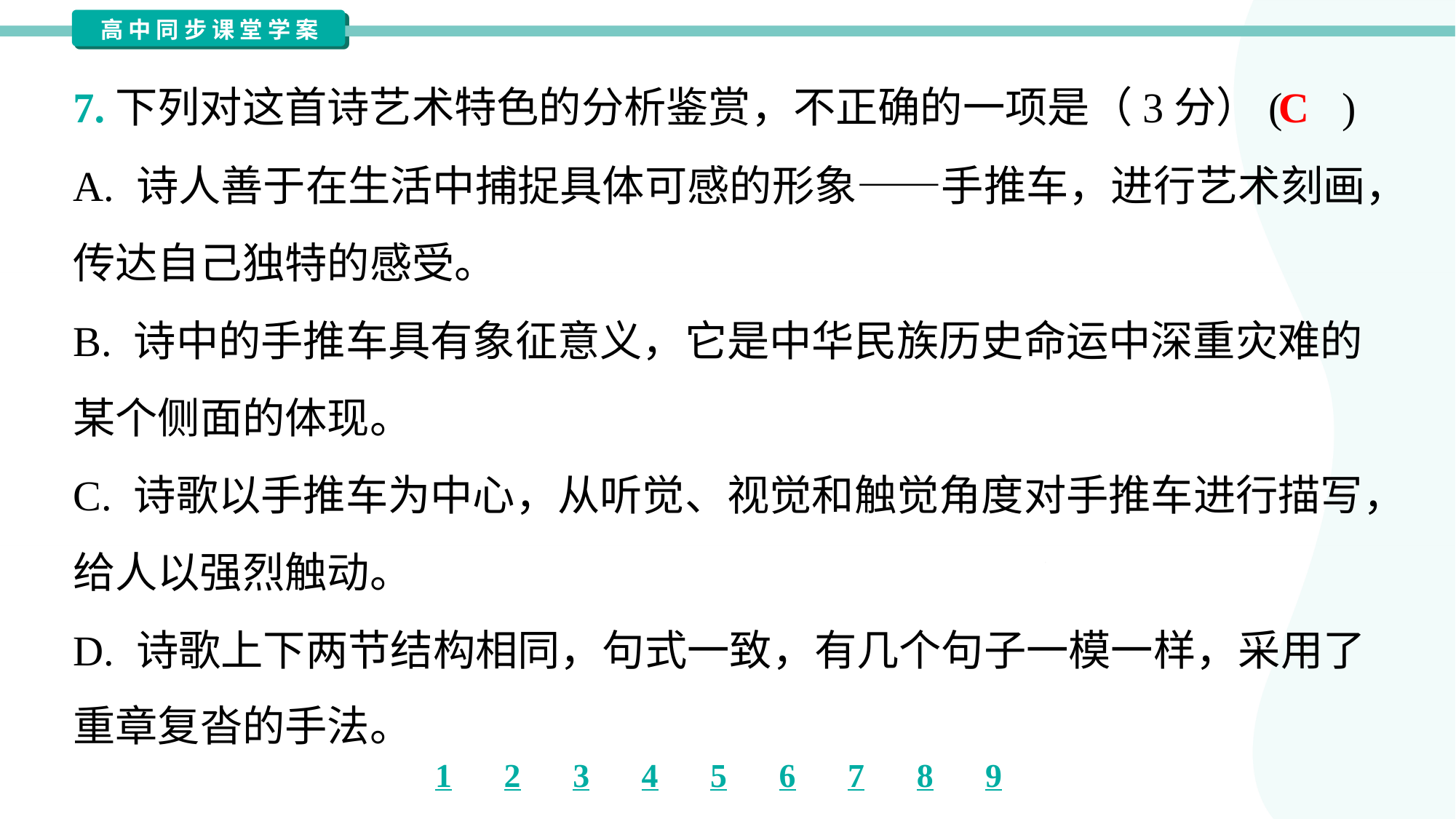

C
7.下列对这首诗艺术特色的分析鉴赏，不正确的一项是（3分）(     )
A. 诗人善于在生活中捕捉具体可感的形象——手推车，进行艺术刻画，
传达自己独特的感受。
B. 诗中的手推车具有象征意义，它是中华民族历史命运中深重灾难的
某个侧面的体现。
C. 诗歌以手推车为中心，从听觉、视觉和触觉角度对手推车进行描写，
给人以强烈触动。
D. 诗歌上下两节结构相同，句式一致，有几个句子一模一样，采用了
重章复沓的手法。